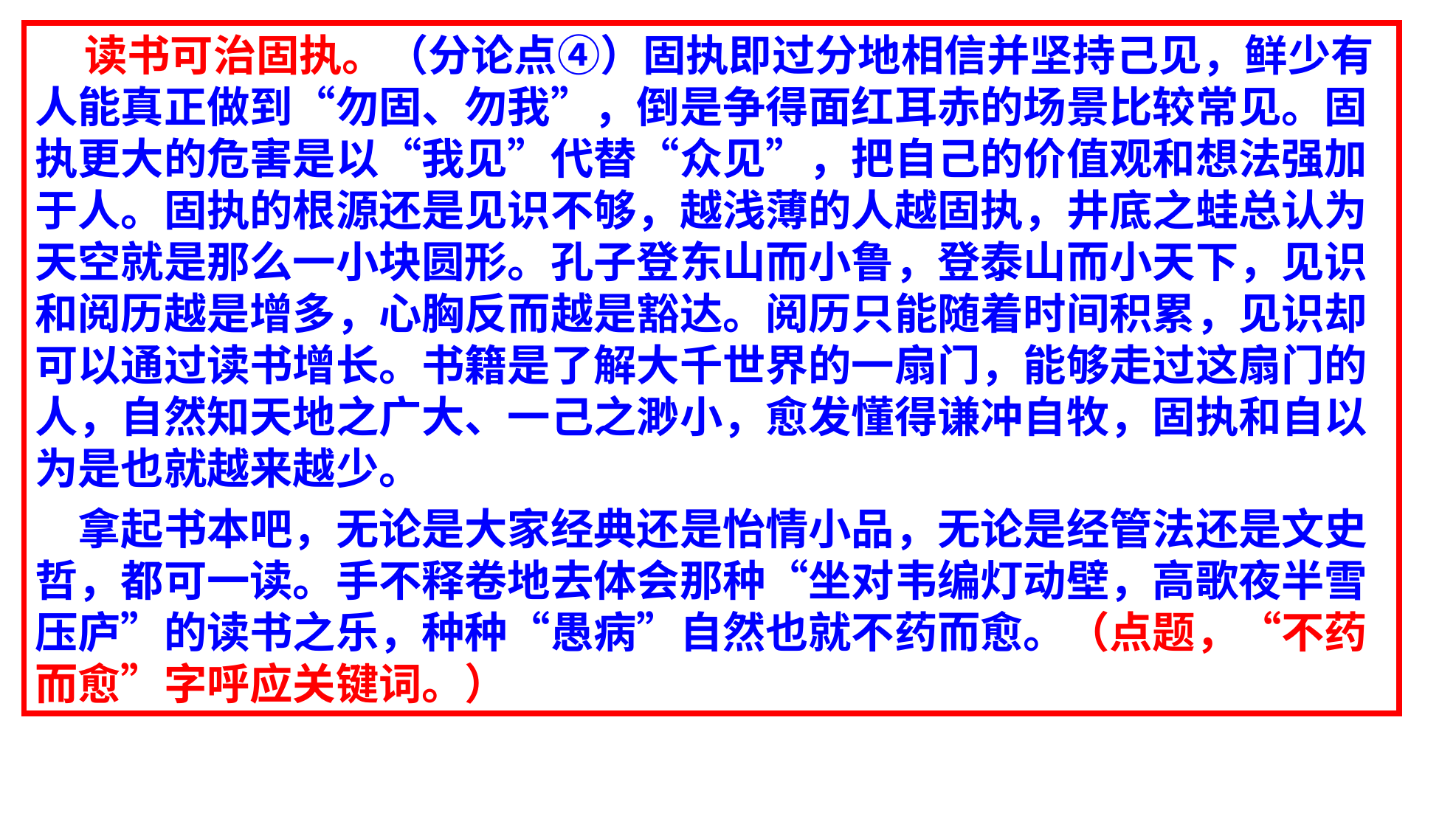

读书可治固执。（分论点④）固执即过分地相信并坚持己见，鲜少有人能真正做到“勿固、勿我”，倒是争得面红耳赤的场景比较常见。固执更大的危害是以“我见”代替“众见”，把自己的价值观和想法强加于人。固执的根源还是见识不够，越浅薄的人越固执，井底之蛙总认为天空就是那么一小块圆形。孔子登东山而小鲁，登泰山而小天下，见识和阅历越是增多，心胸反而越是豁达。阅历只能随着时间积累，见识却可以通过读书增长。书籍是了解大千世界的一扇门，能够走过这扇门的人，自然知天地之广大、一己之渺小，愈发懂得谦冲自牧，固执和自以为是也就越来越少。
　拿起书本吧，无论是大家经典还是怡情小品，无论是经管法还是文史哲，都可一读。手不释卷地去体会那种“坐对韦编灯动壁，高歌夜半雪压庐”的读书之乐，种种“愚病”自然也就不药而愈。（点题，“不药而愈”字呼应关键词。）